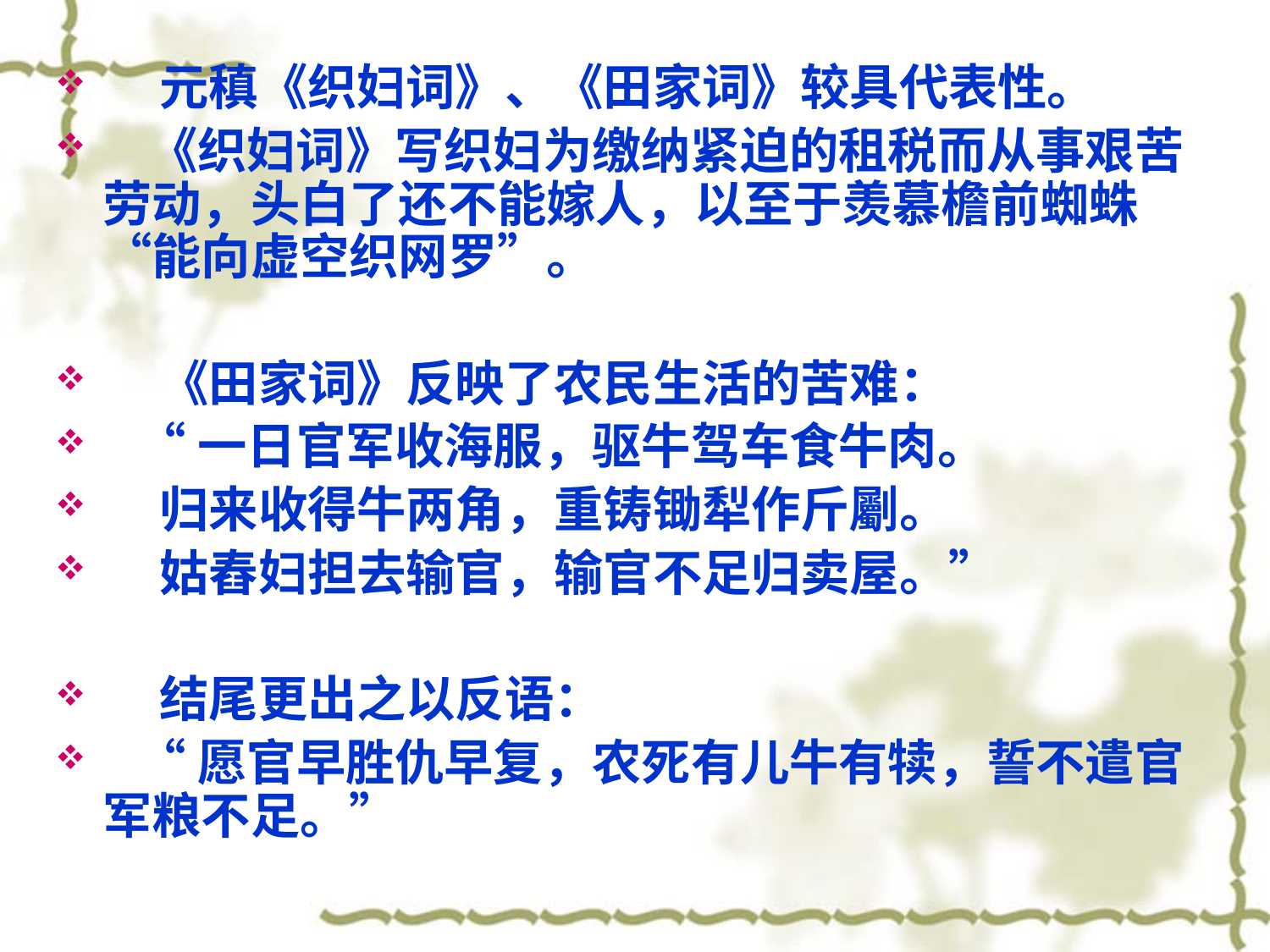

元稹《织妇词》、《田家词》较具代表性。
   《织妇词》写织妇为缴纳紧迫的租税而从事艰苦劳动，头白了还不能嫁人，以至于羡慕檐前蜘蛛“能向虚空织网罗”。

    《田家词》反映了农民生活的苦难：
   “一日官军收海服，驱牛驾车食牛肉。
    归来收得牛两角，重铸锄犁作斤劚。
    姑舂妇担去输官，输官不足归卖屋。”

    结尾更出之以反语：
   “愿官早胜仇早复，农死有儿牛有犊，誓不遣官军粮不足。”
#